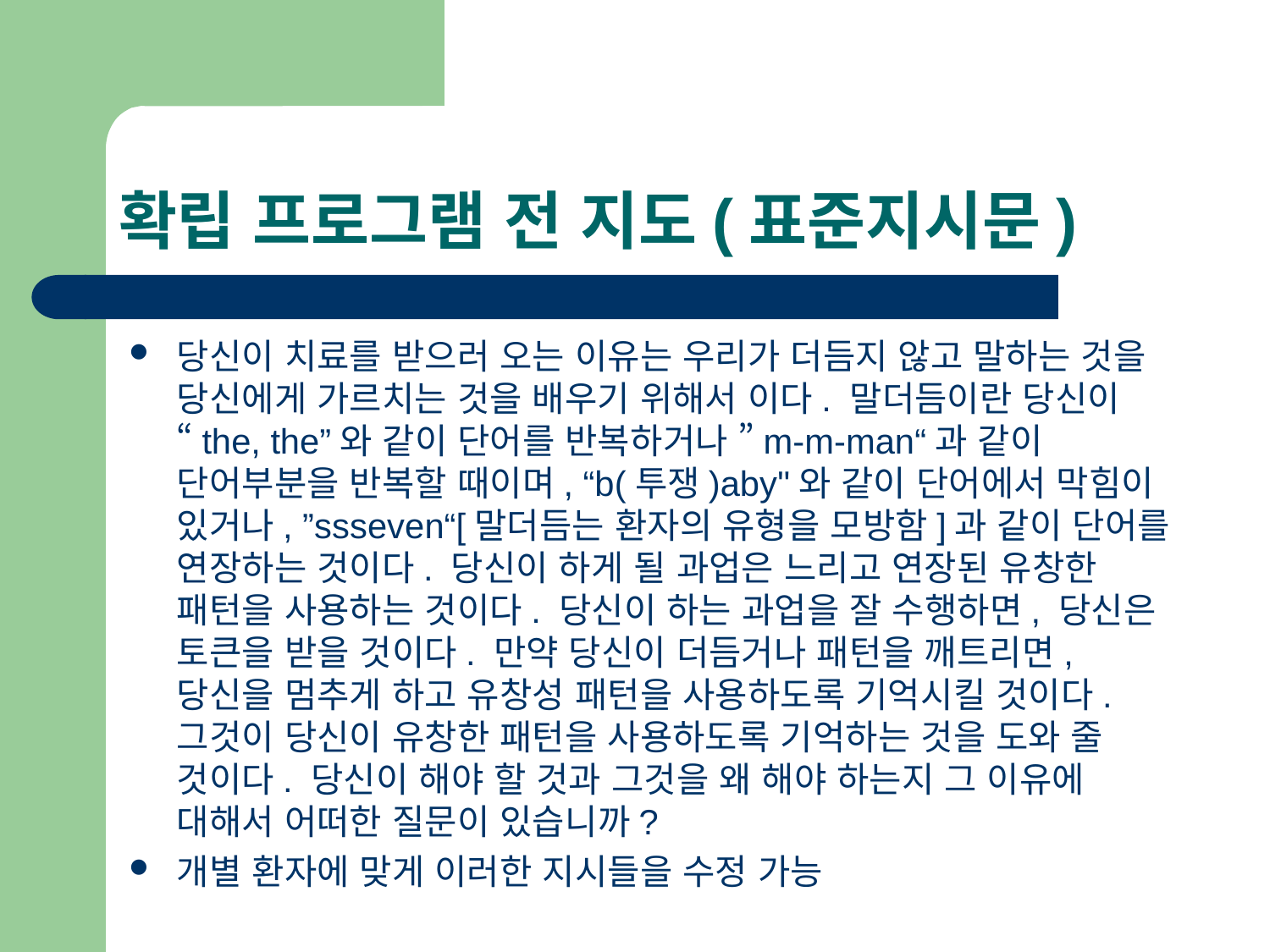

# 확립 프로그램 전 지도(표준지시문)
당신이 치료를 받으러 오는 이유는 우리가 더듬지 않고 말하는 것을 당신에게 가르치는 것을 배우기 위해서 이다. 말더듬이란 당신이 “the, the”와 같이 단어를 반복하거나 ”m-m-man“과 같이 단어부분을 반복할 때이며, “b(투쟁)aby"와 같이 단어에서 막힘이 있거나, ”ssseven“[말더듬는 환자의 유형을 모방함]과 같이 단어를 연장하는 것이다. 당신이 하게 될 과업은 느리고 연장된 유창한 패턴을 사용하는 것이다. 당신이 하는 과업을 잘 수행하면, 당신은 토큰을 받을 것이다. 만약 당신이 더듬거나 패턴을 깨트리면, 당신을 멈추게 하고 유창성 패턴을 사용하도록 기억시킬 것이다. 그것이 당신이 유창한 패턴을 사용하도록 기억하는 것을 도와 줄 것이다. 당신이 해야 할 것과 그것을 왜 해야 하는지 그 이유에 대해서 어떠한 질문이 있습니까?
개별 환자에 맞게 이러한 지시들을 수정 가능